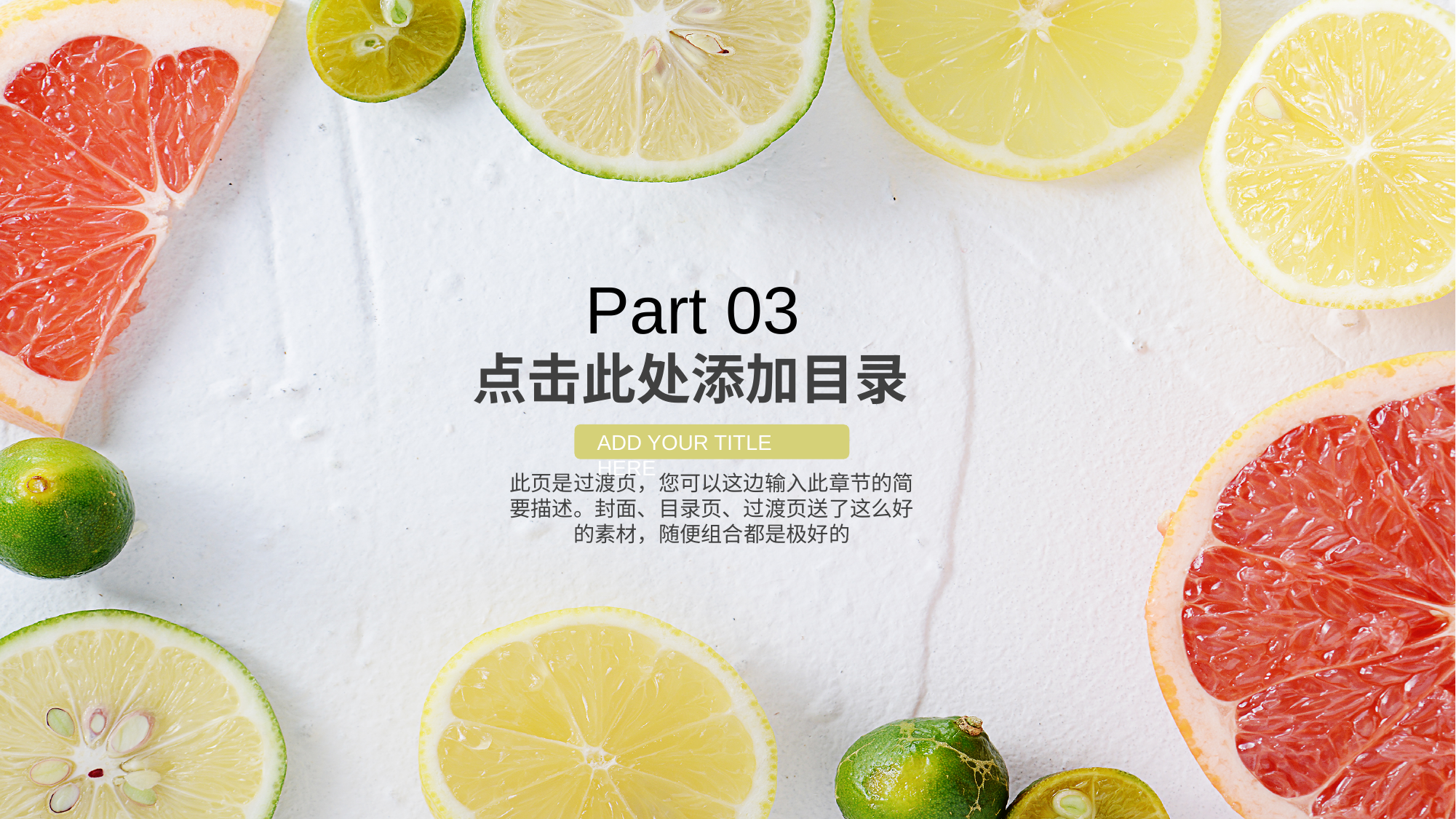

Part 03
点击此处添加目录
ADD YOUR TITLE HERE

此页是过渡页，您可以这边输入此章节的简要描述。封面、目录页、过渡页送了这么好的素材，随便组合都是极好的